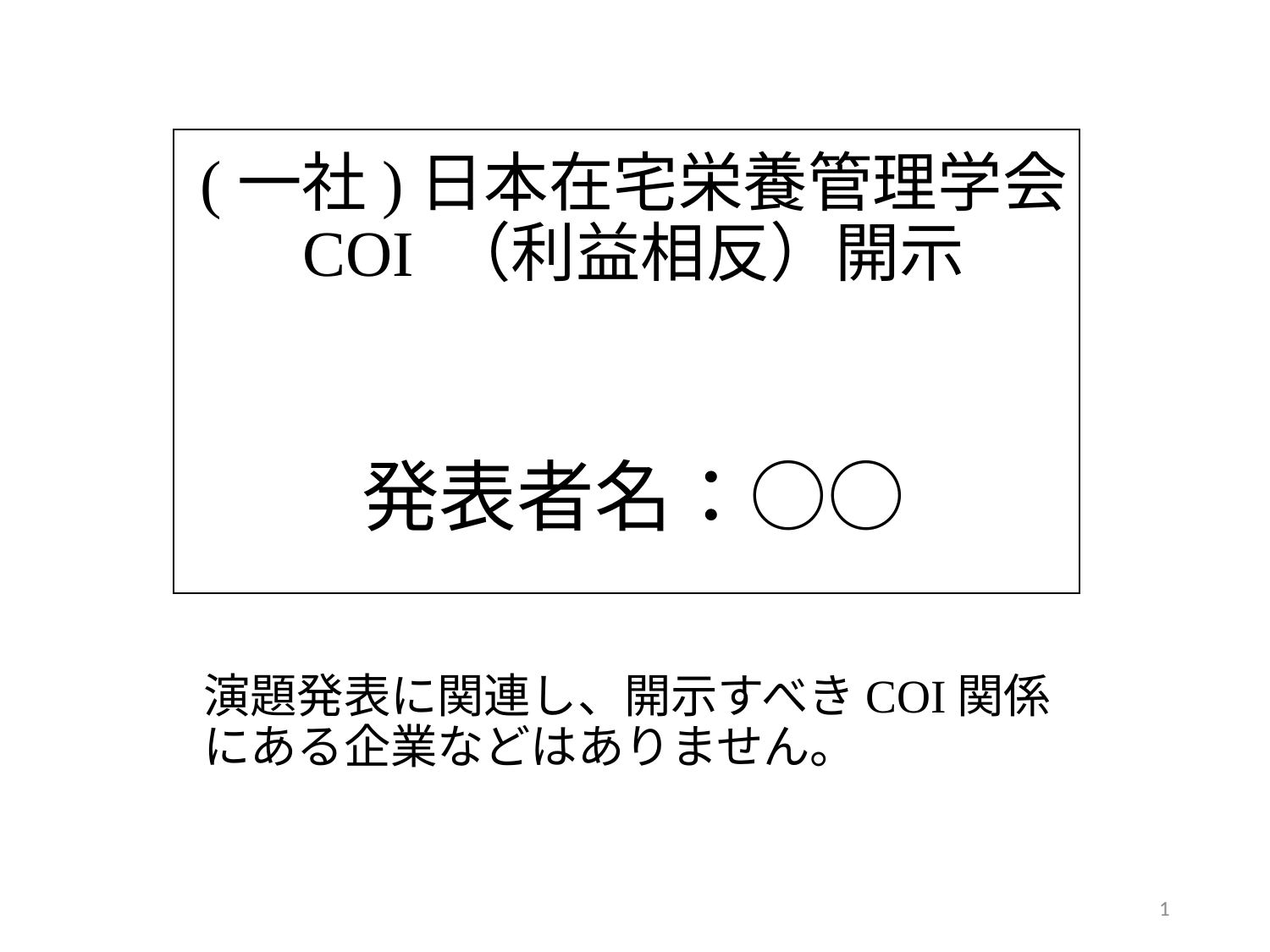

# (一社)日本在宅栄養管理学会 COI （利益相反）開示 発表者名：○○

演題発表に関連し、開示すべきCOI関係にある企業などはありません。
1